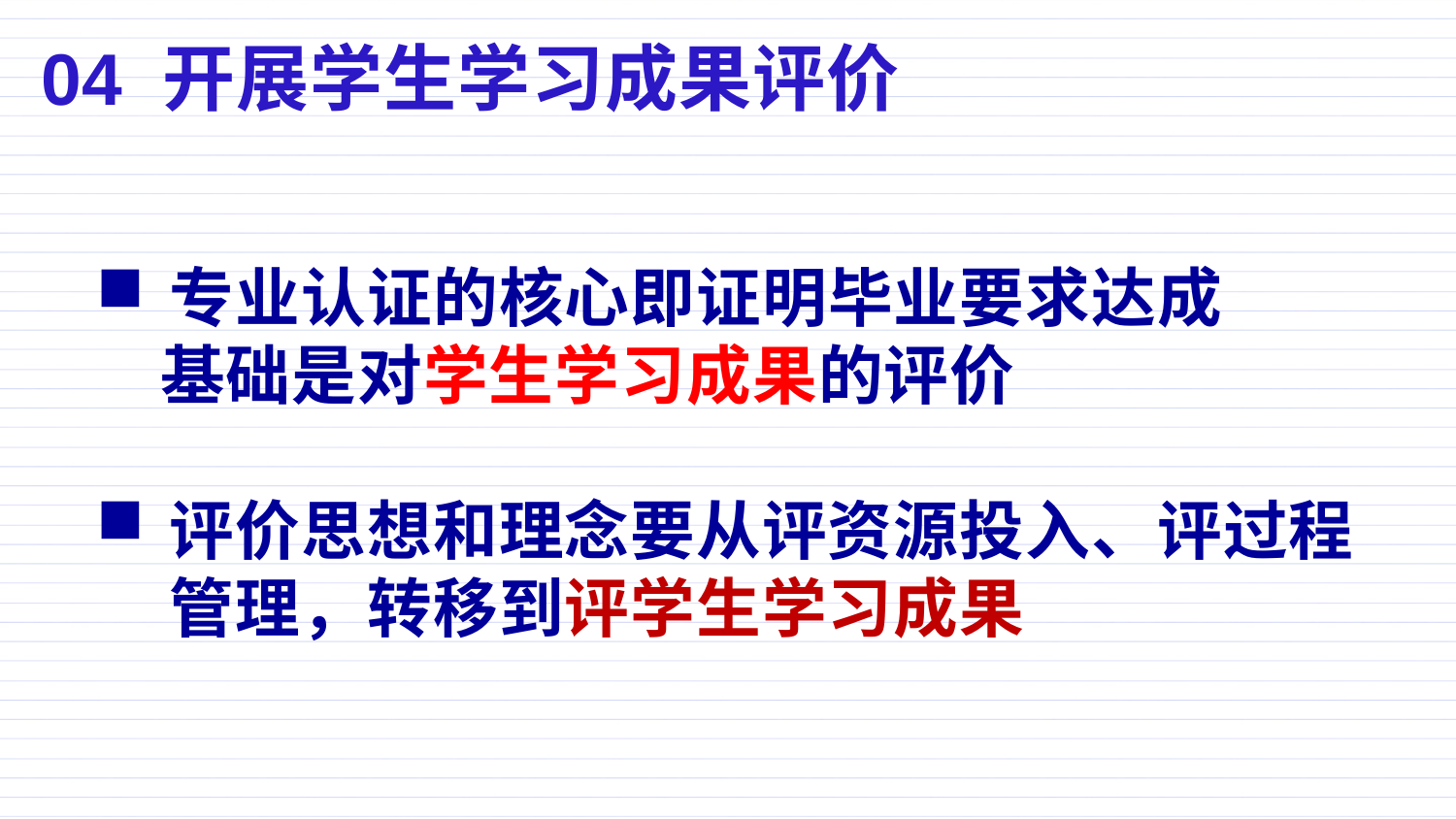

04 开展学生学习成果评价

专业认证的核心即证明毕业要求达成
   基础是对学生学习成果的评价

评价思想和理念要从评资源投入、评过程管理，转移到评学生学习成果